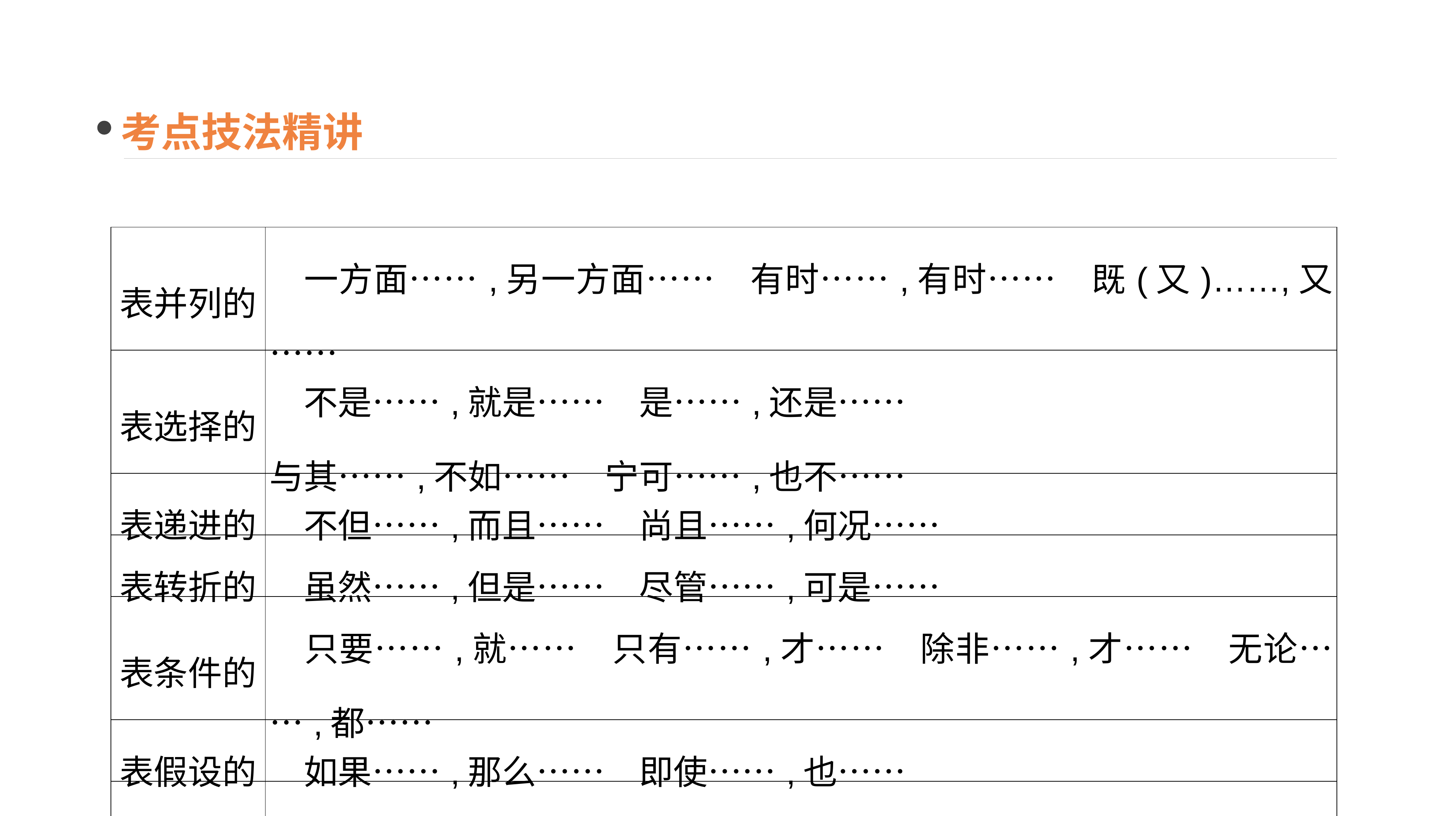

考点技法精讲

| 表并列的 | 一方面……,另一方面……　有时……,有时……　既(又)……,又…… |
| --- | --- |
| 表选择的 | 不是……,就是……　是……,还是…… 与其……,不如……　宁可……,也不…… |
| 表递进的 | 不但……,而且……　尚且……,何况…… |
| 表转折的 | 虽然……,但是……　尽管……,可是…… |
| 表条件的 | 只要……,就……　只有……,才……　除非……,才……　无论……,都…… |
| 表假设的 | 如果……,那么……　即使……,也…… |
| 表因果的 | 因为……,所以……　既然……,就…… |